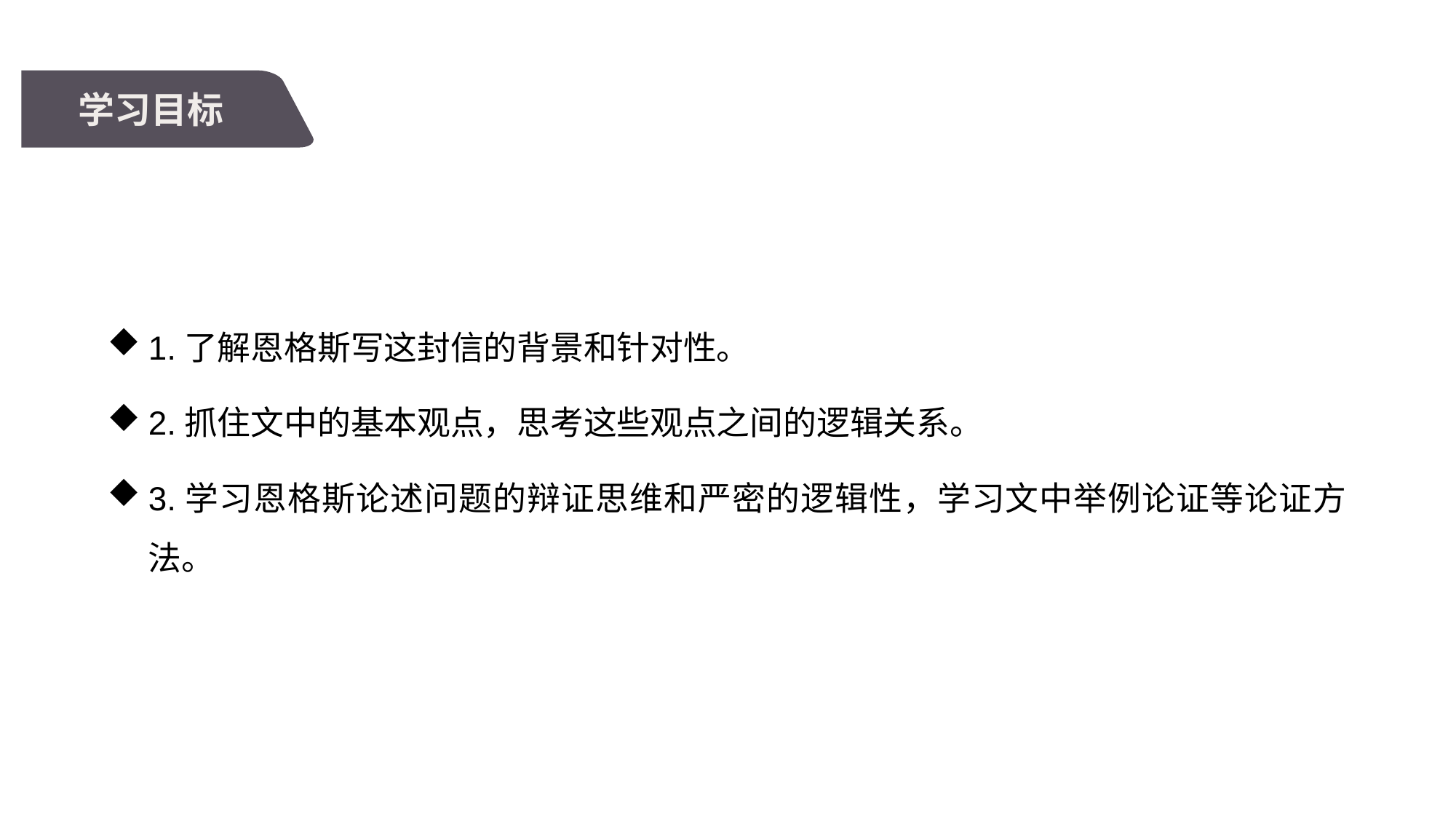

学习目标

1.了解恩格斯写这封信的背景和针对性。
2.抓住文中的基本观点，思考这些观点之间的逻辑关系。
3.学习恩格斯论述问题的辩证思维和严密的逻辑性，学习文中举例论证等论证方法。